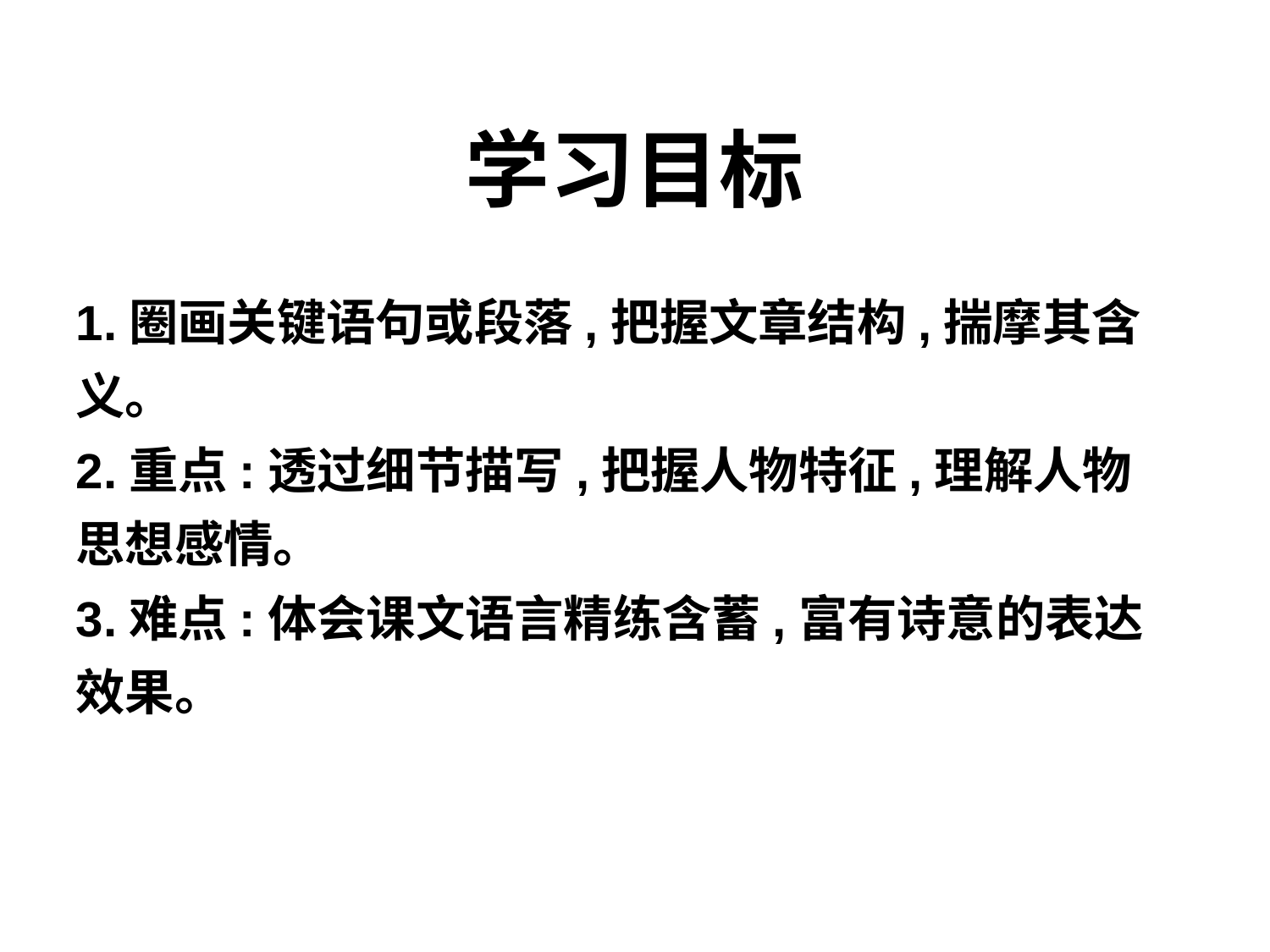

学习目标
1.圈画关键语句或段落,把握文章结构,揣摩其含义。
2.重点:透过细节描写,把握人物特征,理解人物思想感情。
3.难点:体会课文语言精练含蓄,富有诗意的表达效果。